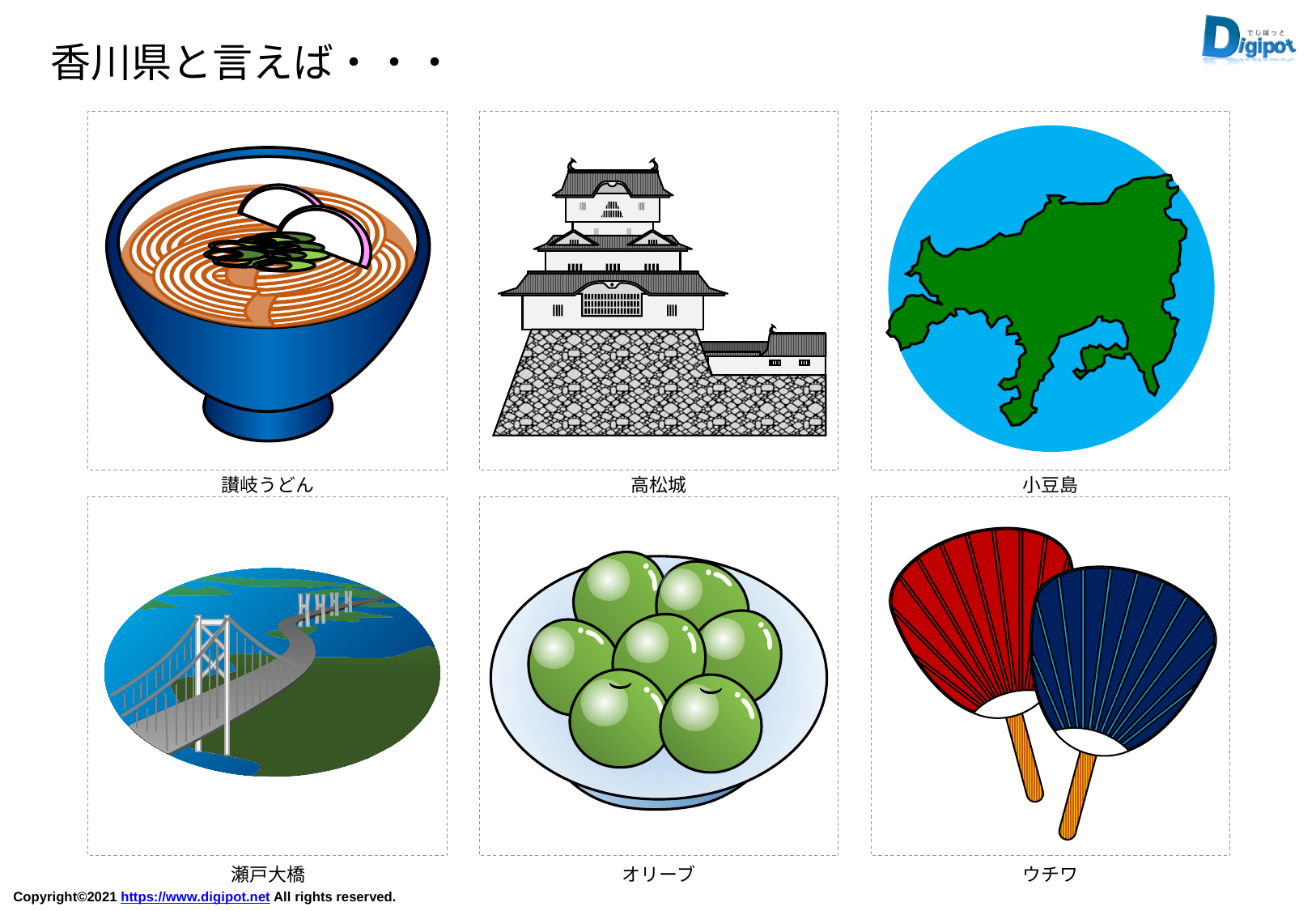

香川県と言えば・・・

讃岐うどん
高松城
小豆島

瀬戸大橋
オリーブ
ウチワ